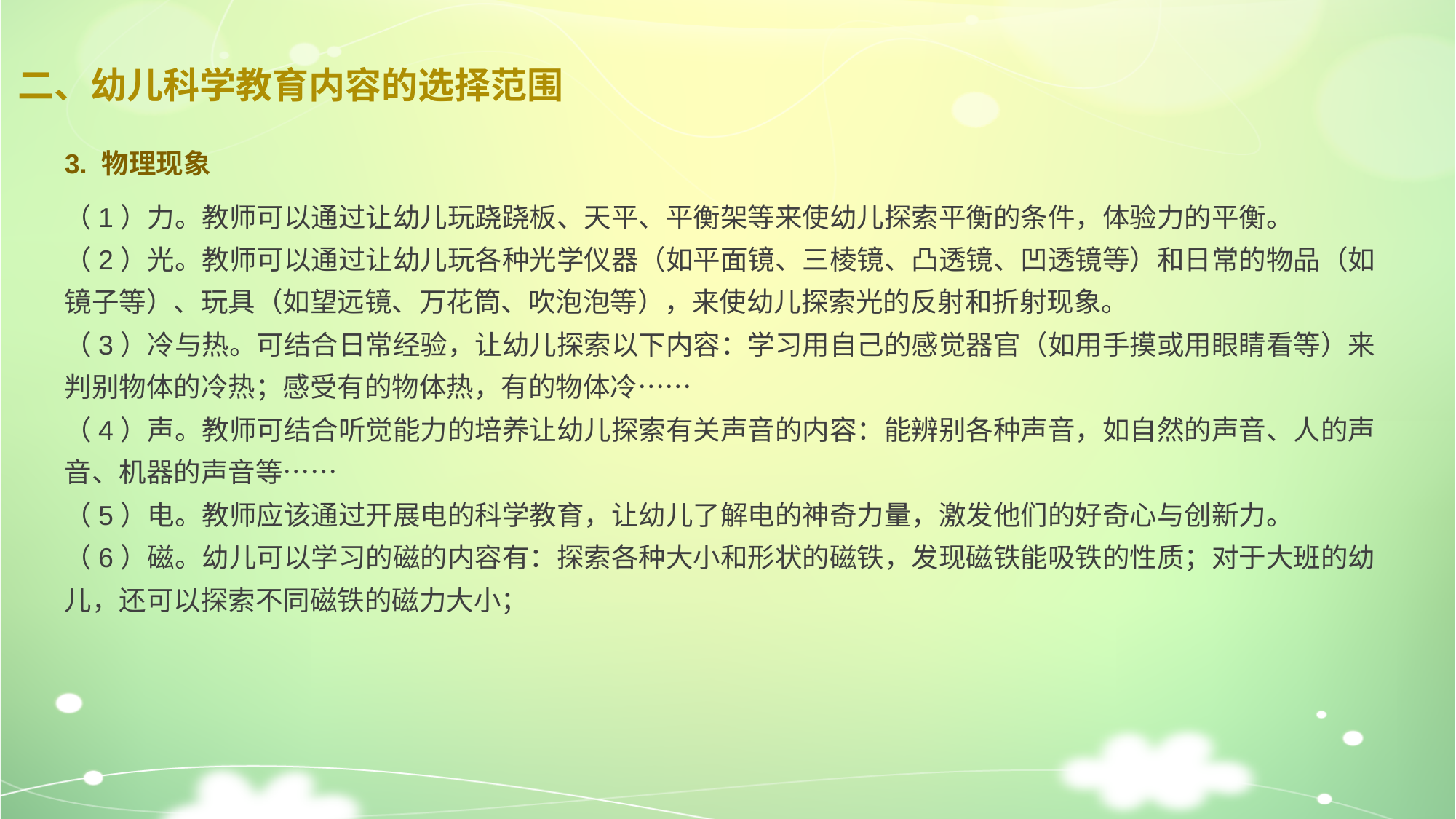

二、幼儿科学教育内容的选择范围
3. 物理现象
（1）力。教师可以通过让幼儿玩跷跷板、天平、平衡架等来使幼儿探索平衡的条件，体验力的平衡。
（2）光。教师可以通过让幼儿玩各种光学仪器（如平面镜、三棱镜、凸透镜、凹透镜等）和日常的物品（如镜子等）、玩具（如望远镜、万花筒、吹泡泡等），来使幼儿探索光的反射和折射现象。
（3）冷与热。可结合日常经验，让幼儿探索以下内容：学习用自己的感觉器官（如用手摸或用眼睛看等）来判别物体的冷热；感受有的物体热，有的物体冷……
（4）声。教师可结合听觉能力的培养让幼儿探索有关声音的内容：能辨别各种声音，如自然的声音、人的声音、机器的声音等……
（5）电。教师应该通过开展电的科学教育，让幼儿了解电的神奇力量，激发他们的好奇心与创新力。
（6）磁。幼儿可以学习的磁的内容有：探索各种大小和形状的磁铁，发现磁铁能吸铁的性质；对于大班的幼儿，还可以探索不同磁铁的磁力大小；